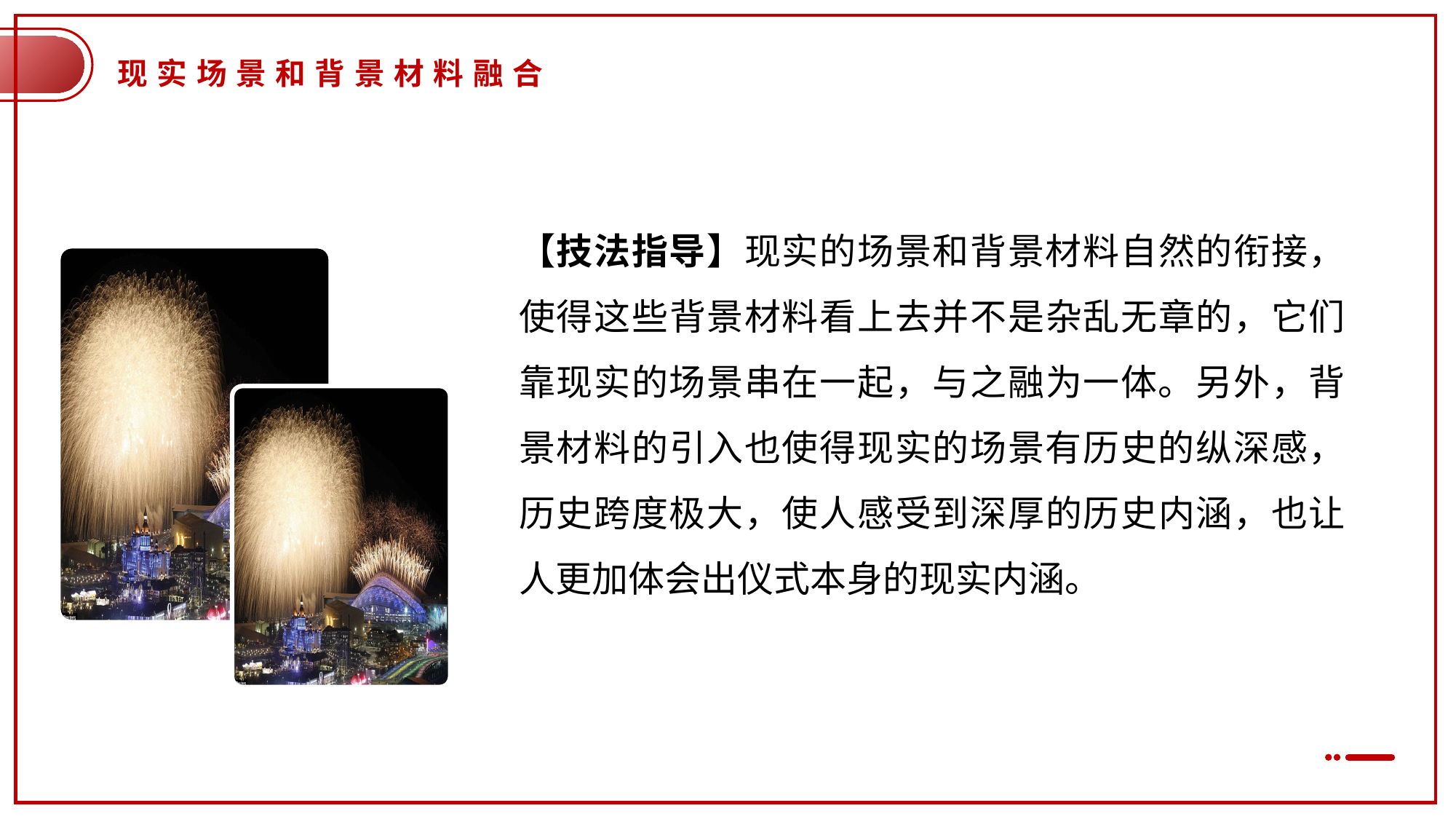

现实场景和背景材料融合
【技法指导】现实的场景和背景材料自然的衔接，使得这些背景材料看上去并不是杂乱无章的，它们靠现实的场景串在一起，与之融为一体。另外，背景材料的引入也使得现实的场景有历史的纵深感，历史跨度极大，使人感受到深厚的历史内涵，也让人更加体会出仪式本身的现实内涵。